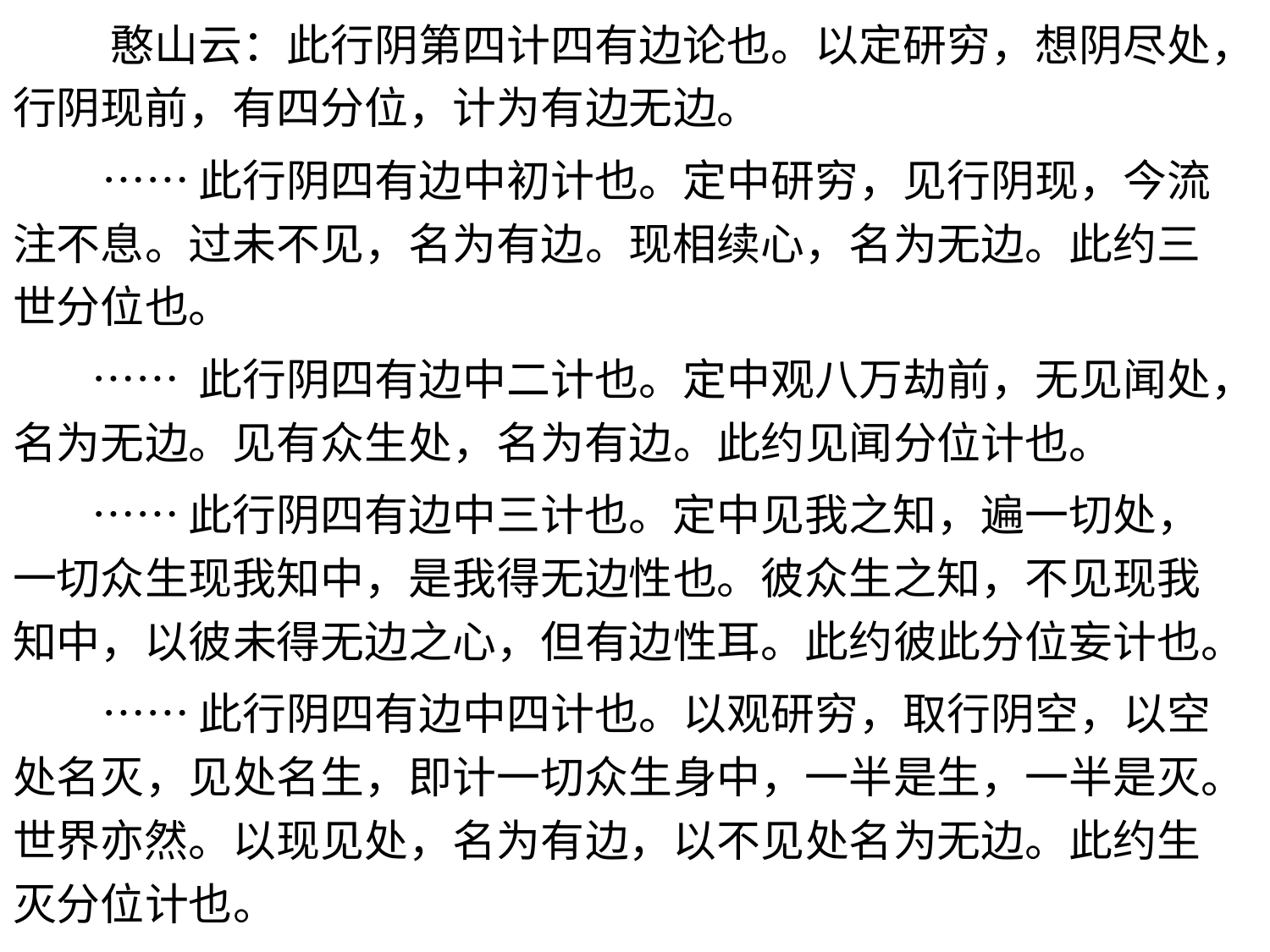

憨山云：此行阴第四计四有边论也。以定研穷，想阴尽处，行阴现前，有四分位，计为有边无边。
         ……此行阴四有边中初计也。定中研穷，见行阴现，今流注不息。过未不见，名为有边。现相续心，名为无边。此约三世分位也。
        …… 此行阴四有边中二计也。定中观八万劫前，无见闻处，名为无边。见有众生处，名为有边。此约见闻分位计也。
        ……此行阴四有边中三计也。定中见我之知，遍一切处，一切众生现我知中，是我得无边性也。彼众生之知，不见现我知中，以彼未得无边之心，但有边性耳。此约彼此分位妄计也。
         ……此行阴四有边中四计也。以观研穷，取行阴空，以空处名灭，见处名生，即计一切众生身中，一半是生，一半是灭。世界亦然。以现见处，名为有边，以不见处名为无边。此约生灭分位计也。